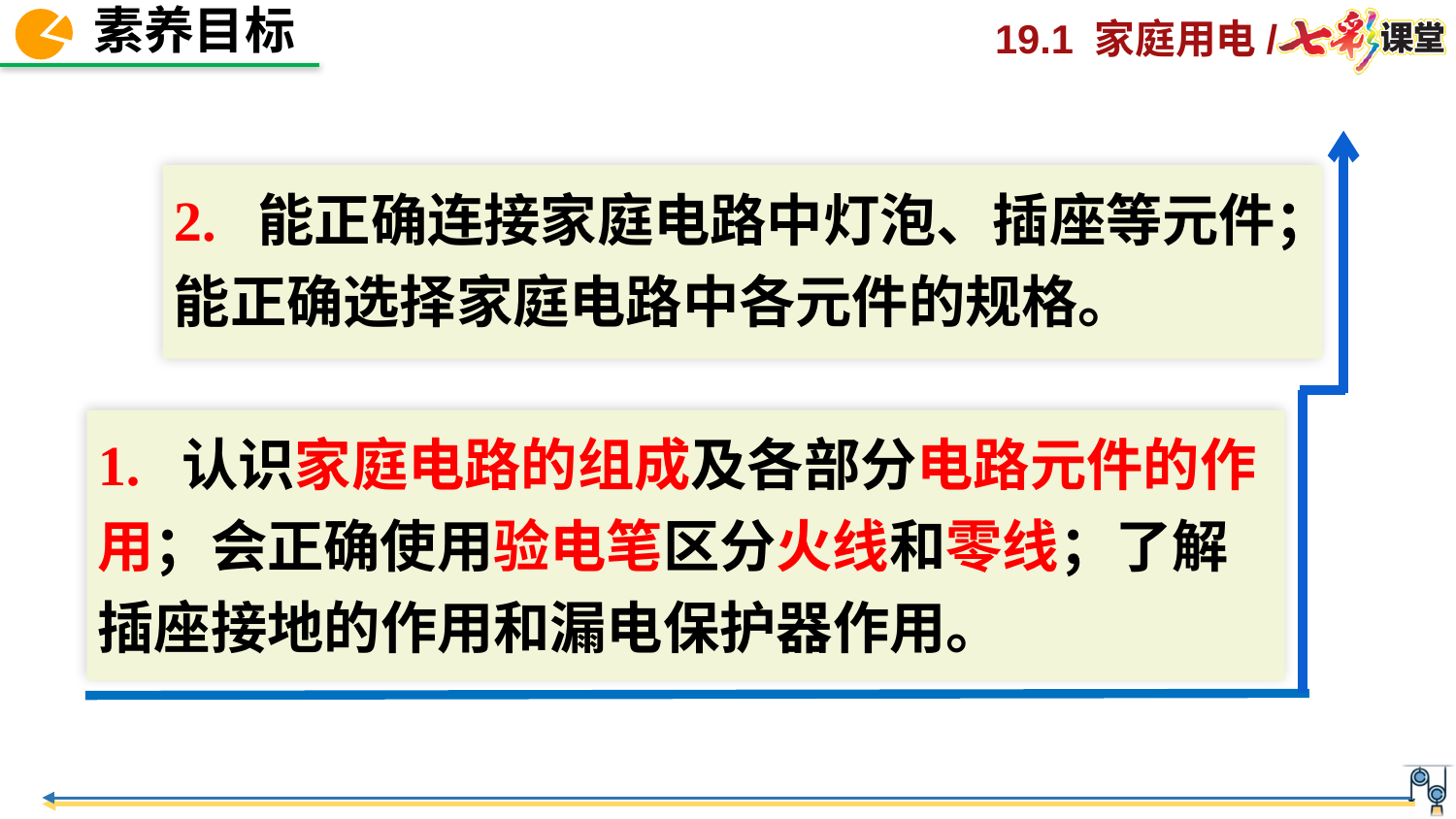

2.  能正确连接家庭电路中灯泡、插座等元件；能正确选择家庭电路中各元件的规格。
1.  认识家庭电路的组成及各部分电路元件的作用；会正确使用验电笔区分火线和零线；了解插座接地的作用和漏电保护器作用。